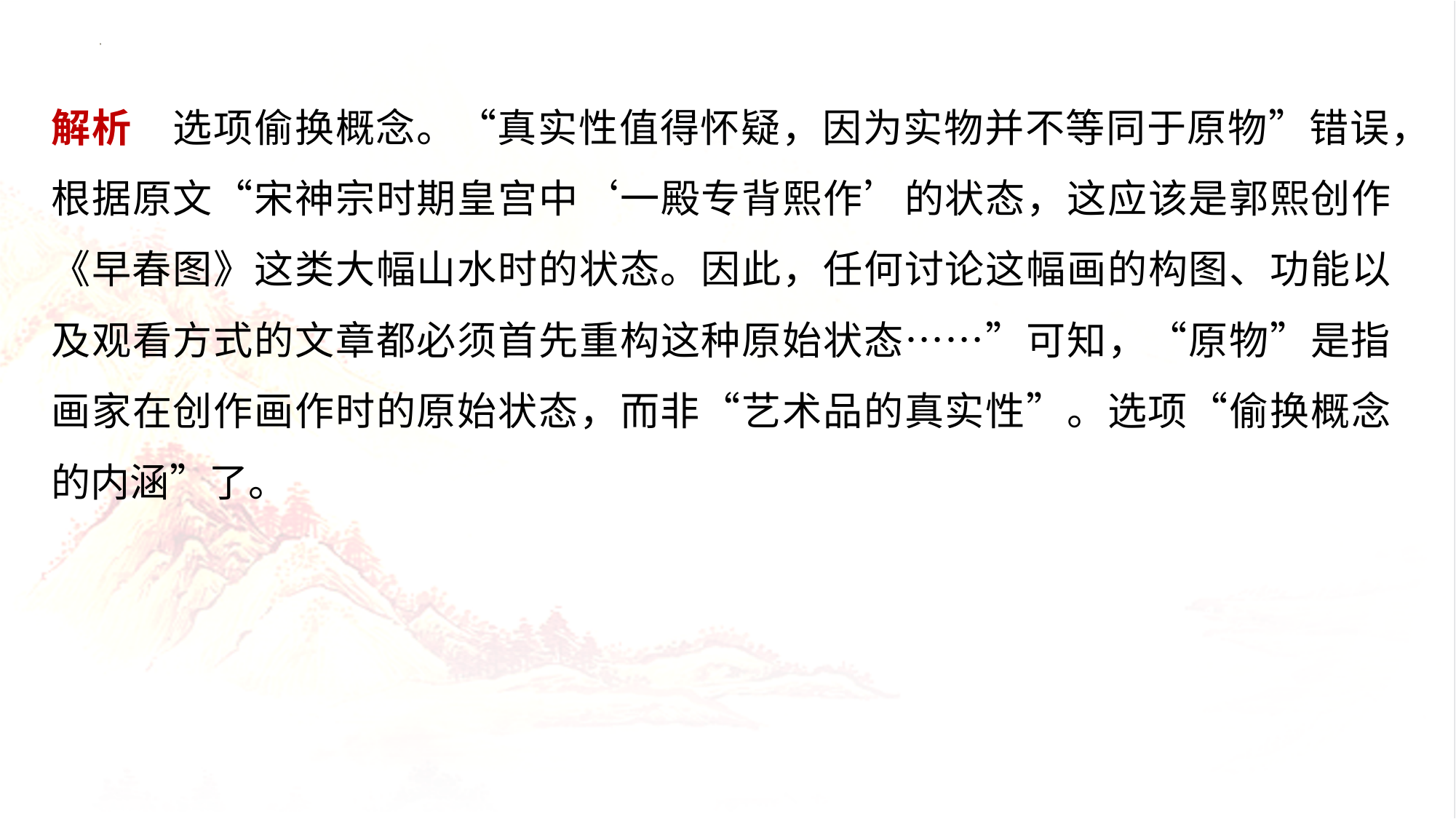

解析　选项偷换概念。“真实性值得怀疑，因为实物并不等同于原物”错误，根据原文“宋神宗时期皇宫中‘一殿专背熙作’的状态，这应该是郭熙创作《早春图》这类大幅山水时的状态。因此，任何讨论这幅画的构图、功能以及观看方式的文章都必须首先重构这种原始状态……”可知，“原物”是指画家在创作画作时的原始状态，而非“艺术品的真实性”。选项“偷换概念的内涵”了。